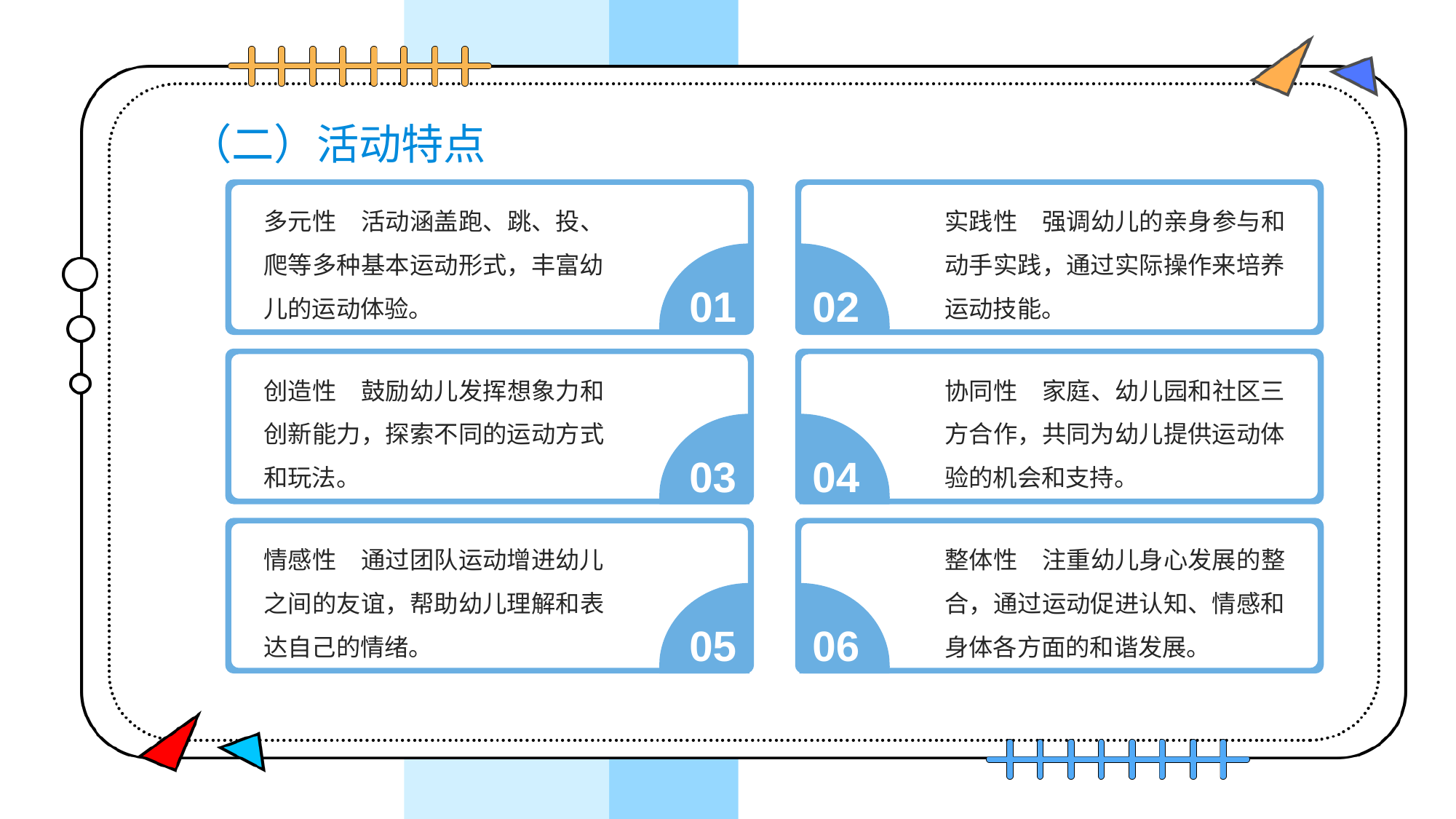

# （二）活动特点
多元性　活动涵盖跑、跳、投、爬等多种基本运动形式，丰富幼儿的运动体验。
实践性　强调幼儿的亲身参与和动手实践，通过实际操作来培养运动技能。
01
02
创造性　鼓励幼儿发挥想象力和创新能力，探索不同的运动方式和玩法。
协同性　家庭、幼儿园和社区三方合作，共同为幼儿提供运动体验的机会和支持。
03
04
情感性　通过团队运动增进幼儿之间的友谊，帮助幼儿理解和表达自己的情绪。
整体性　注重幼儿身心发展的整合，通过运动促进认知、情感和身体各方面的和谐发展。
05
06